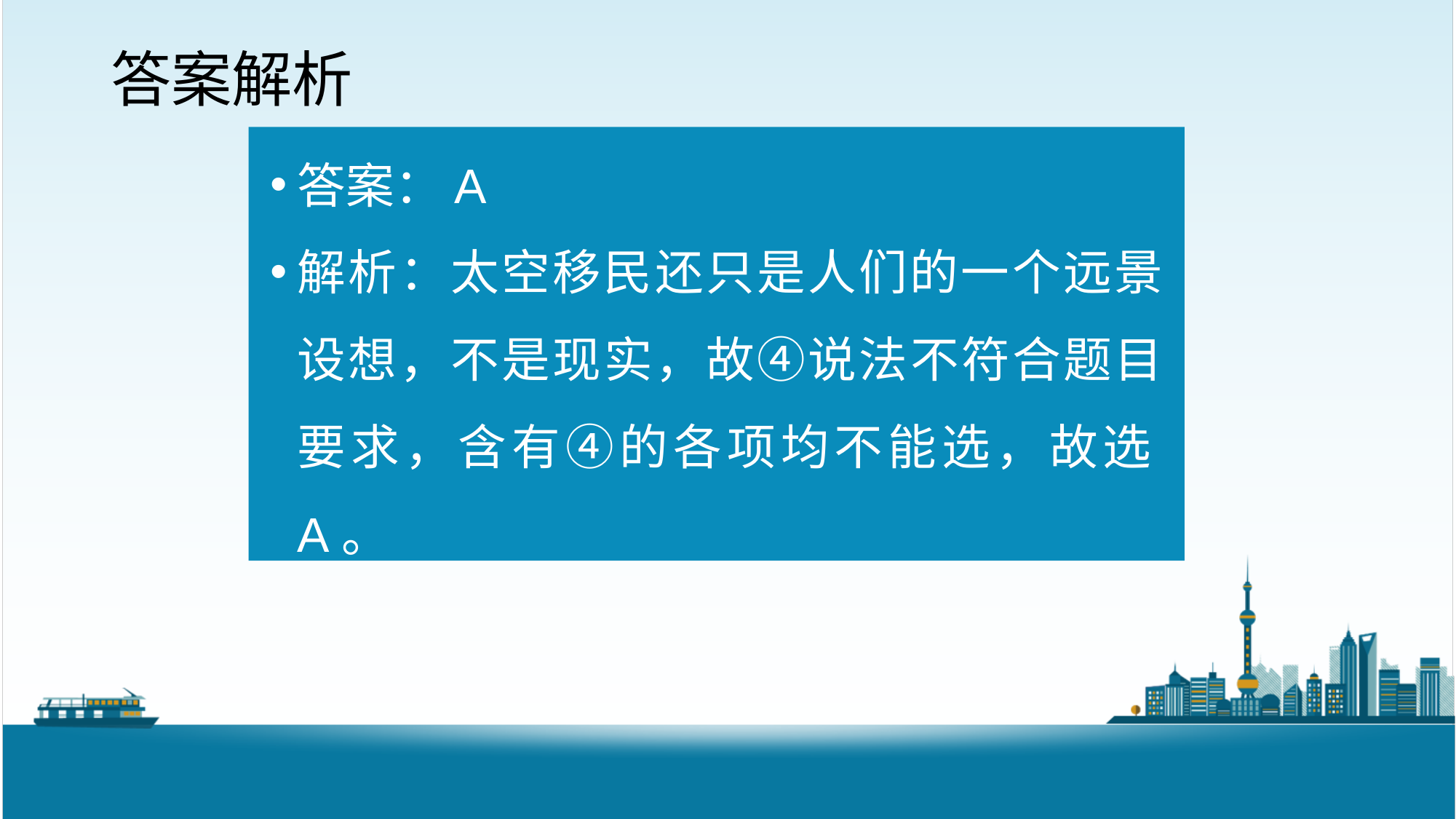

答案解析
答案：A
解析：太空移民还只是人们的一个远景设想，不是现实，故④说法不符合题目要求，含有④的各项均不能选，故选A。